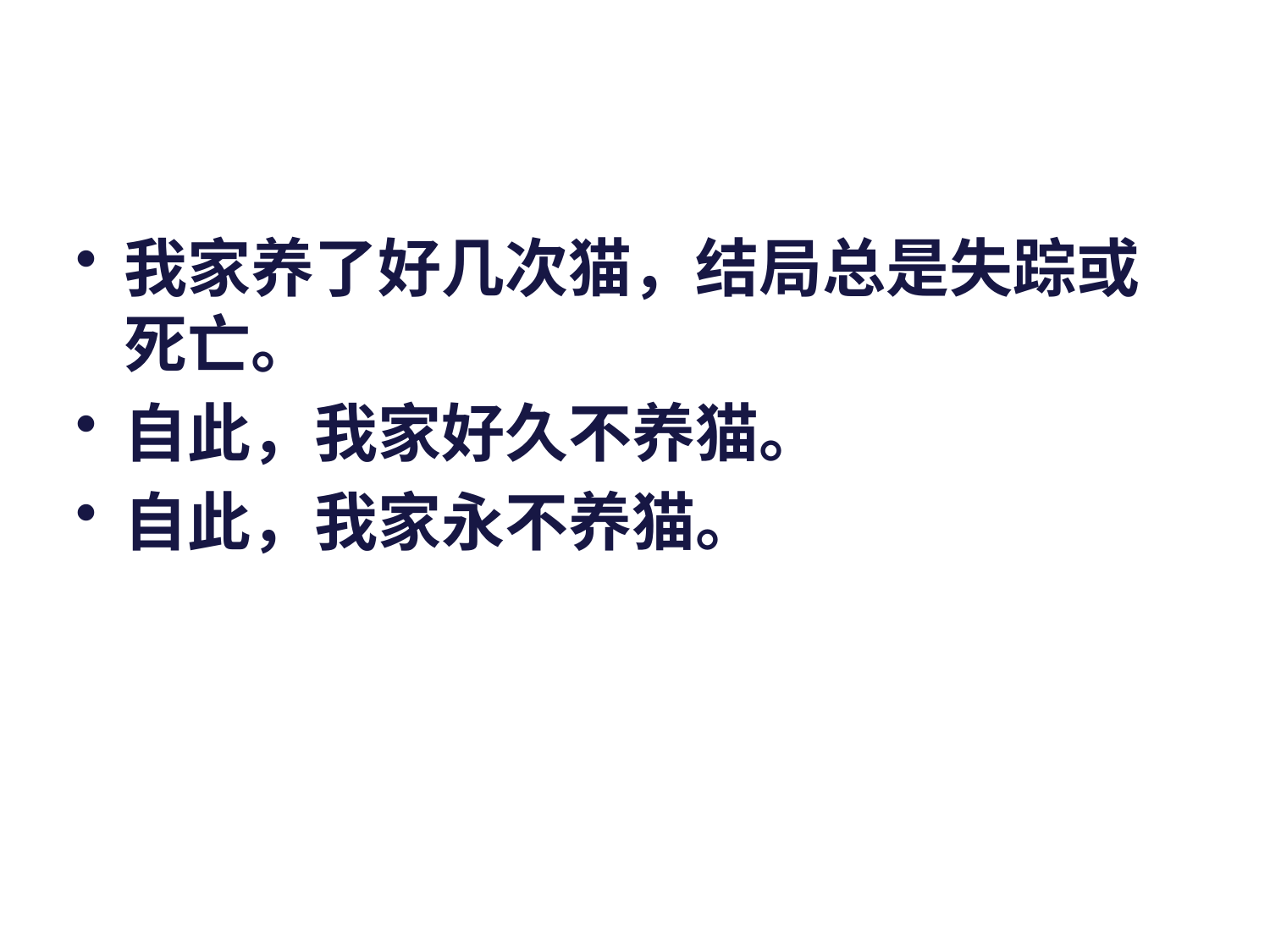

我家养了好几次猫，结局总是失踪或死亡。
自此，我家好久不养猫。
自此，我家永不养猫。